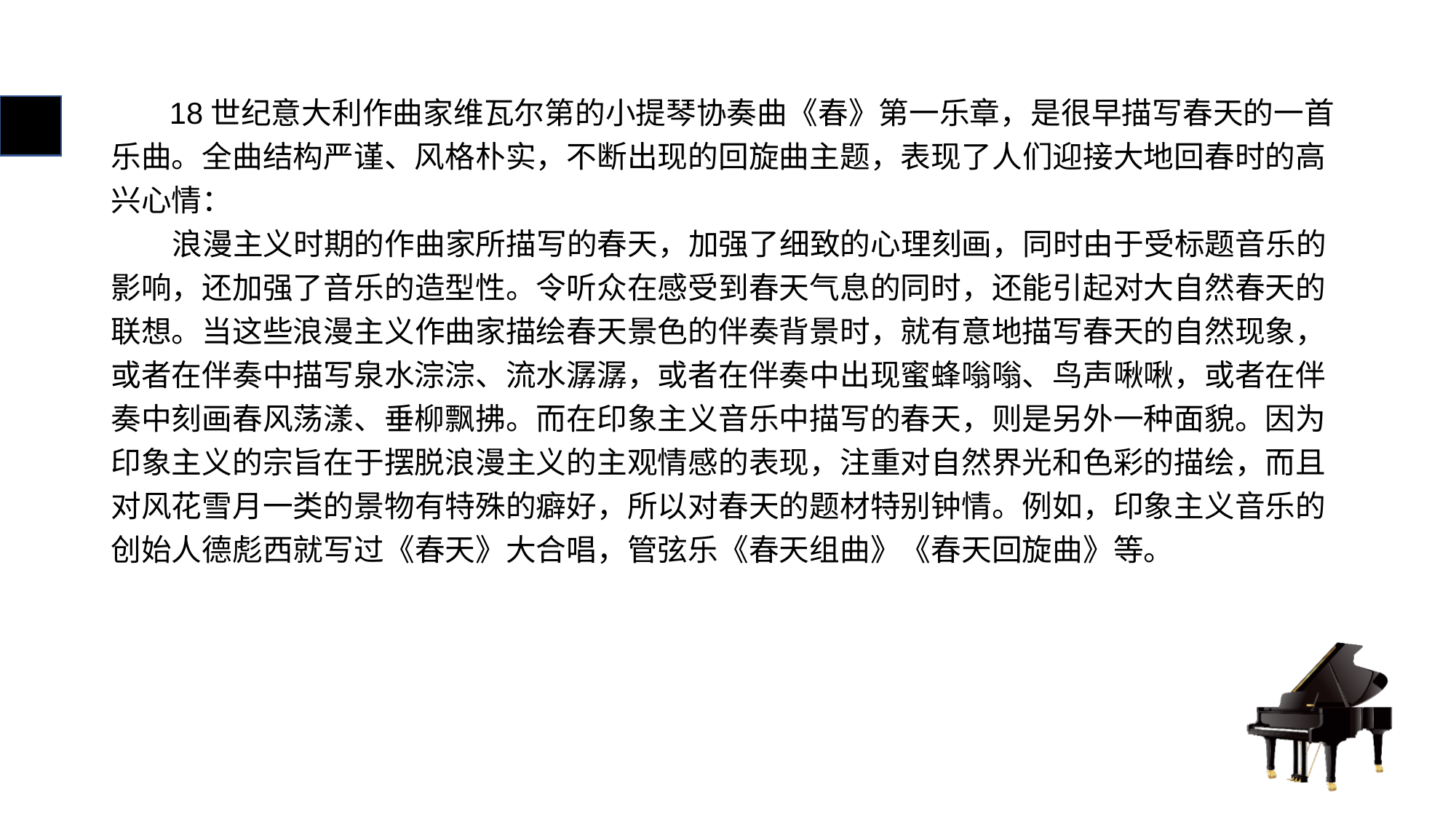

# 18世纪意大利作曲家维瓦尔第的小提琴协奏曲《春》第一乐章，是很早描写春天的一首乐曲。全曲结构严谨、风格朴实，不断出现的回旋曲主题，表现了人们迎接大地回春时的高兴心情：
        浪漫主义时期的作曲家所描写的春天，加强了细致的心理刻画，同时由于受标题音乐的影响，还加强了音乐的造型性。令听众在感受到春天气息的同时，还能引起对大自然春天的联想。当这些浪漫主义作曲家描绘春天景色的伴奏背景时，就有意地描写春天的自然现象，或者在伴奏中描写泉水淙淙、流水潺潺，或者在伴奏中出现蜜蜂嗡嗡、鸟声啾啾，或者在伴奏中刻画春风荡漾、垂柳飘拂。而在印象主义音乐中描写的春天，则是另外一种面貌。因为印象主义的宗旨在于摆脱浪漫主义的主观情感的表现，注重对自然界光和色彩的描绘，而且对风花雪月一类的景物有特殊的癖好，所以对春天的题材特别钟情。例如，印象主义音乐的创始人德彪西就写过《春天》大合唱，管弦乐《春天组曲》《春天回旋曲》等。